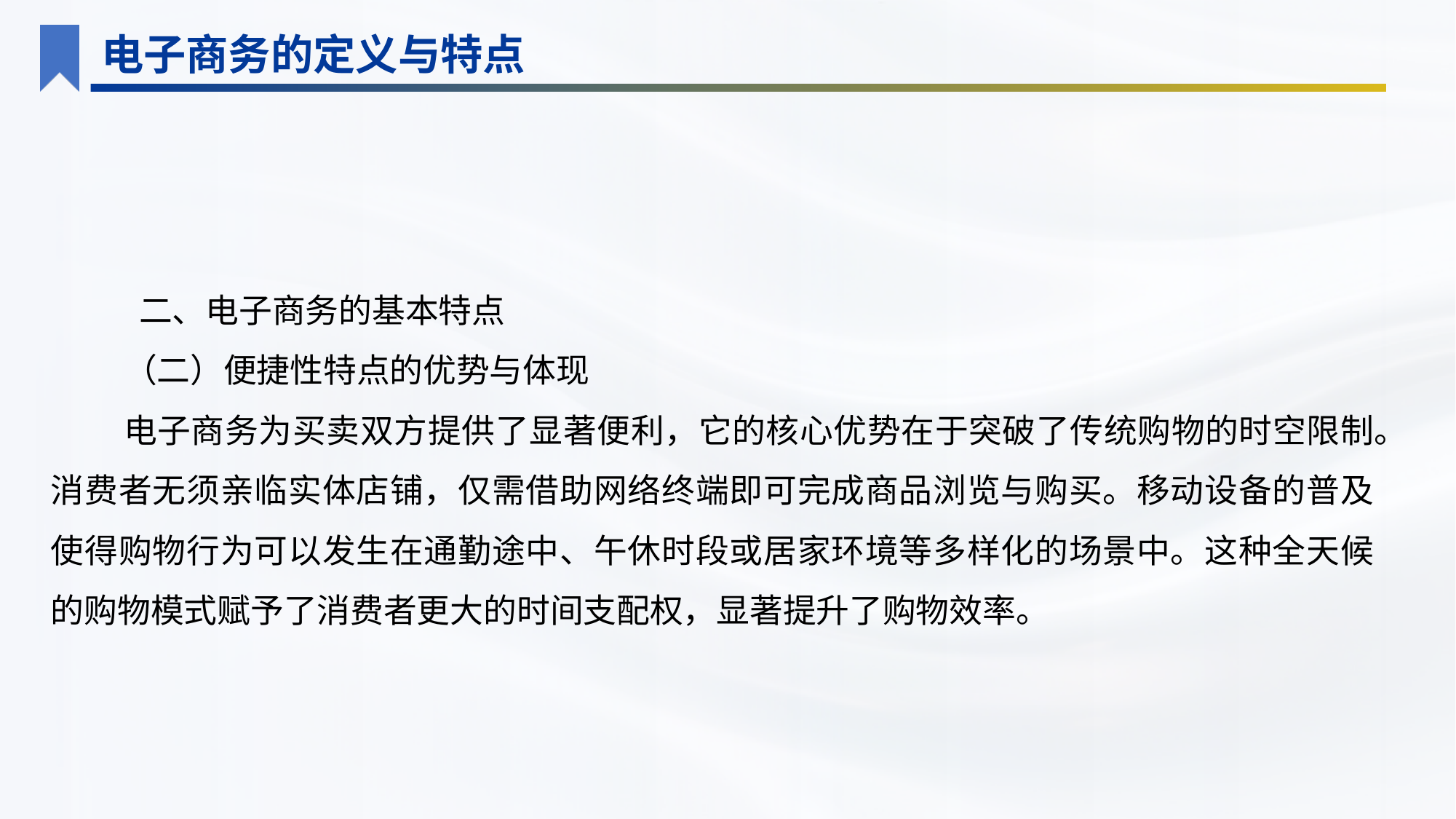

电子商务的定义与特点
 二、电子商务的基本特点
（二）便捷性特点的优势与体现
电子商务为买卖双方提供了显著便利，它的核心优势在于突破了传统购物的时空限制。消费者无须亲临实体店铺，仅需借助网络终端即可完成商品浏览与购买。移动设备的普及使得购物行为可以发生在通勤途中、午休时段或居家环境等多样化的场景中。这种全天候的购物模式赋予了消费者更大的时间支配权，显著提升了购物效率。